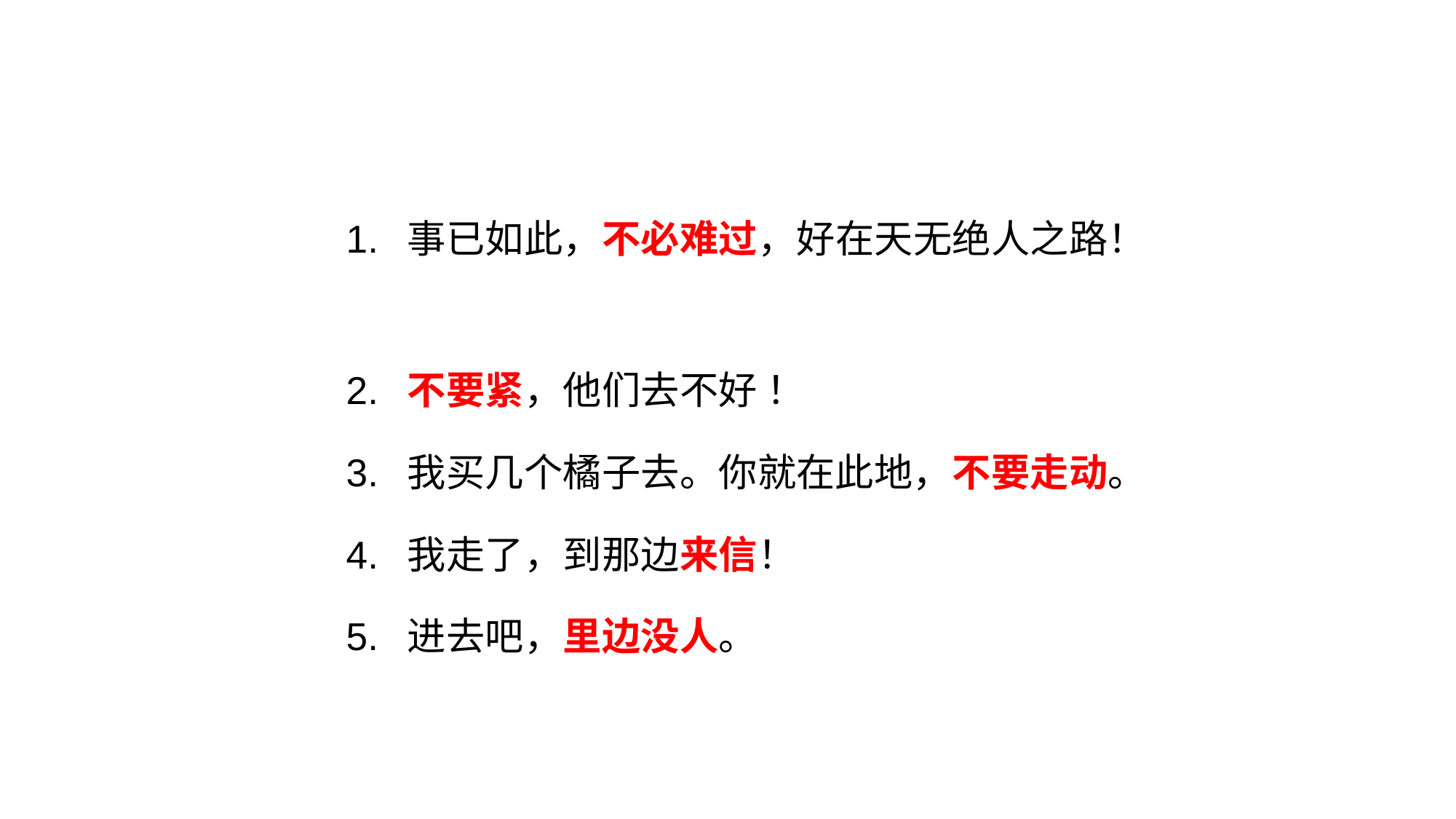

1.  事已如此，不必难过，好在天无绝人之路！
2.  不要紧，他们去不好 ！
3.  我买几个橘子去。你就在此地，不要走动。
4.  我走了，到那边来信！
5.  进去吧，里边没人。